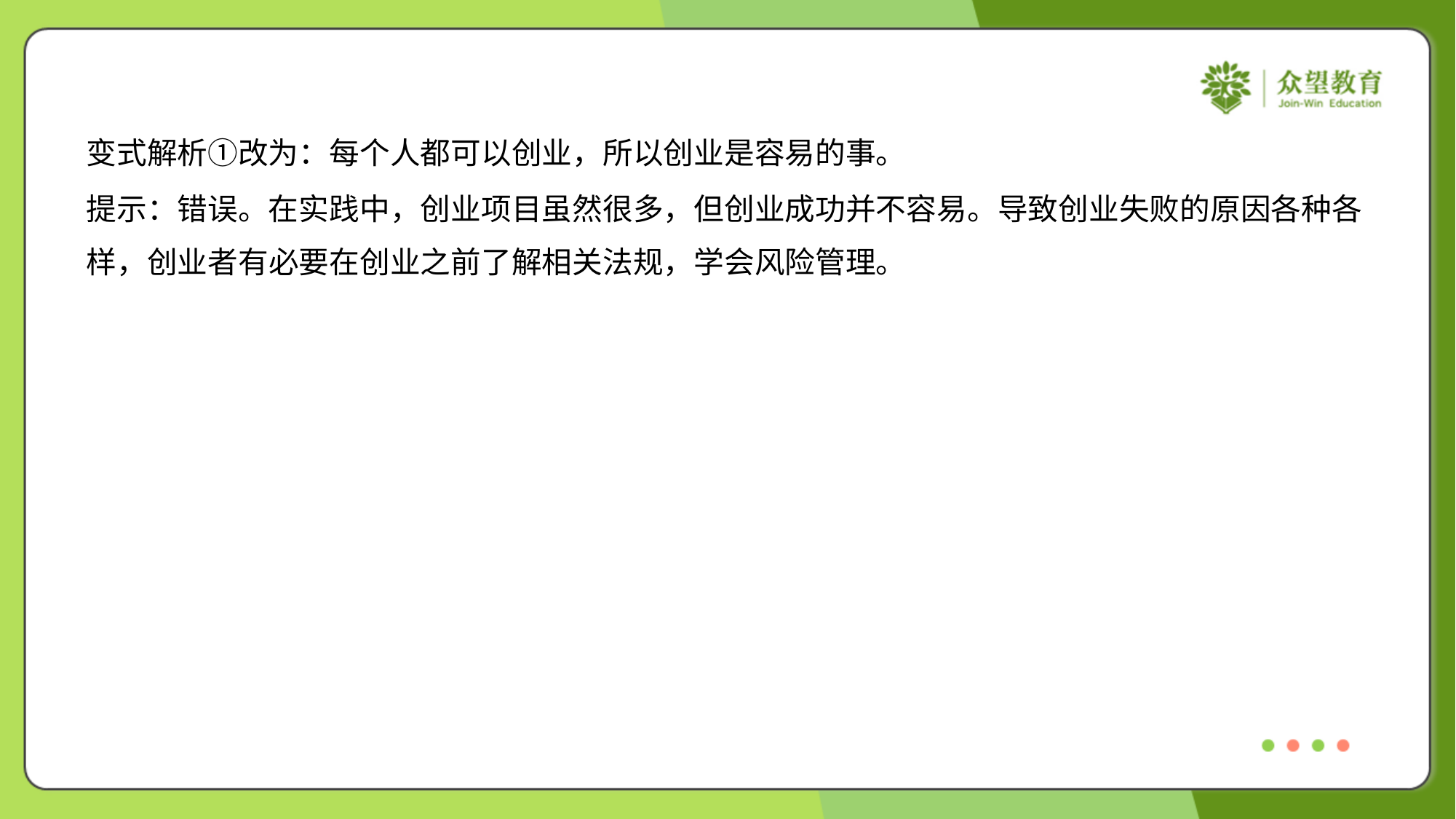

变式解析①改为：每个人都可以创业，所以创业是容易的事。
提示：错误。在实践中，创业项目虽然很多，但创业成功并不容易。导致创业失败的原因各种各
样，创业者有必要在创业之前了解相关法规，学会风险管理。